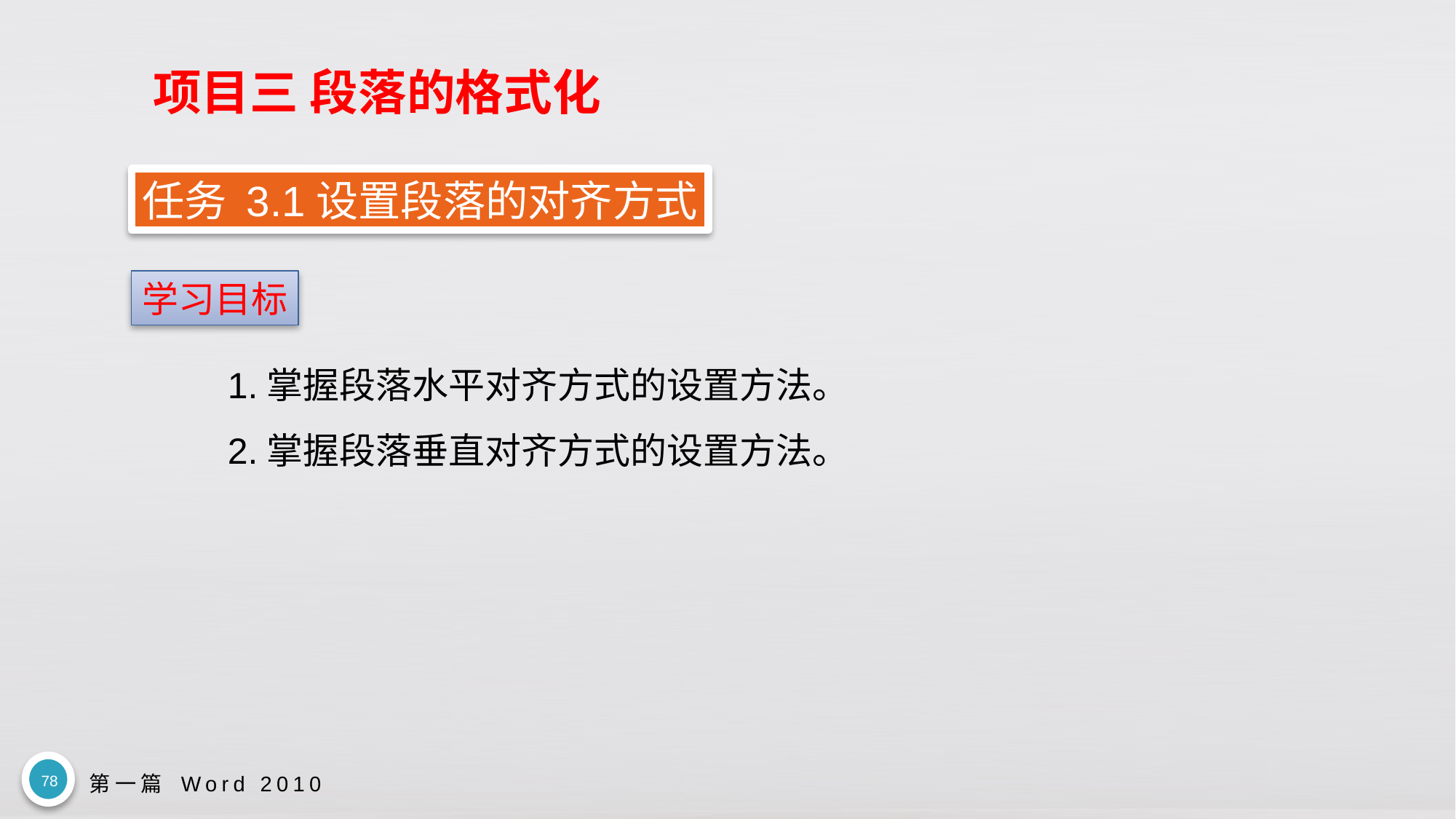

# 项目三 段落的格式化
任务 3.1设置段落的对齐方式
学习目标
1.掌握段落水平对齐方式的设置方法。
2.掌握段落垂直对齐方式的设置方法。
78